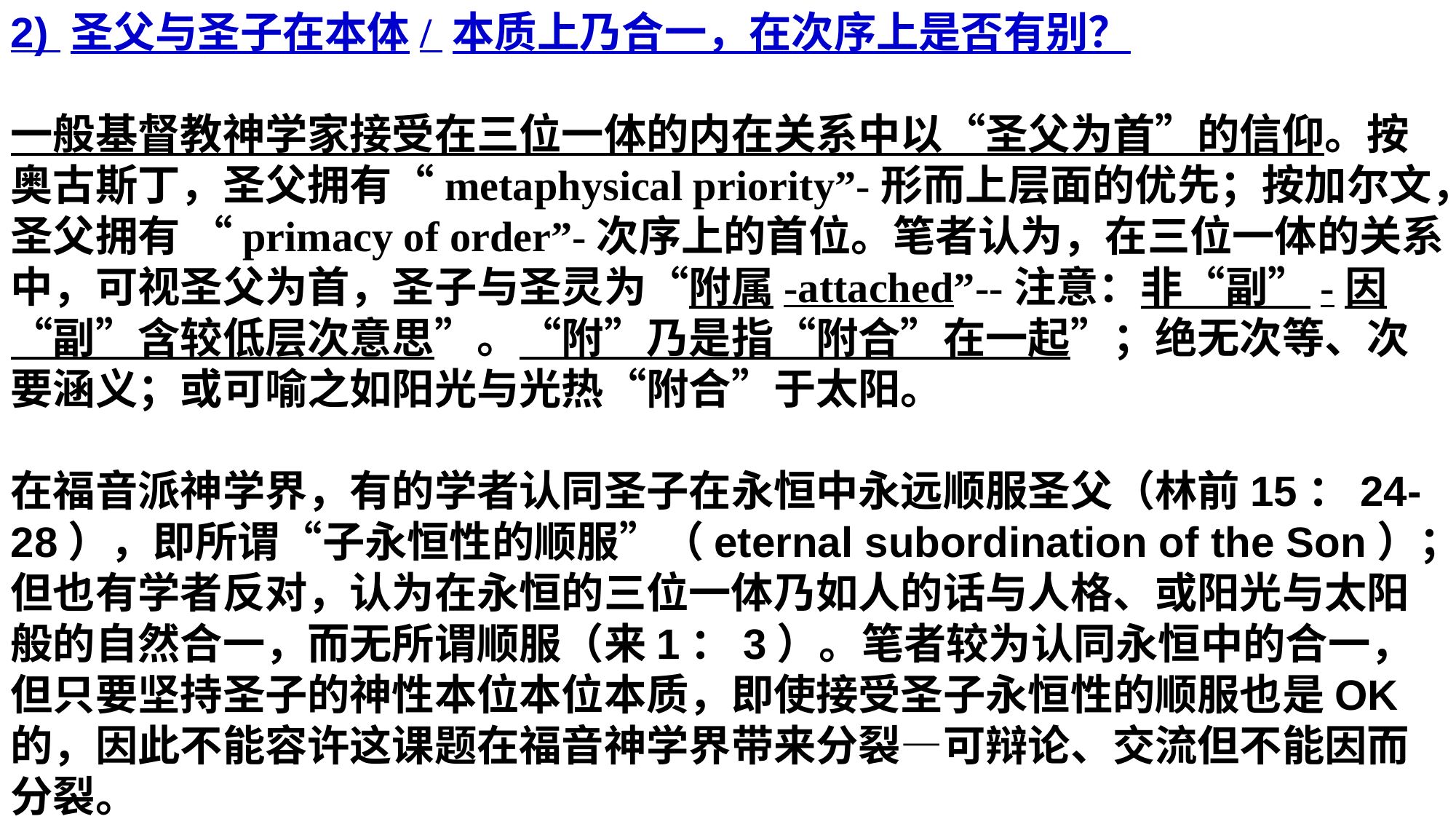

2) 圣父与圣子在本体/ 本质上乃合一，在次序上是否有别？

一般基督教神学家接受在三位一体的内在关系中以“圣父为首”的信仰。按奥古斯丁，圣父拥有“metaphysical priority”-形而上层面的优先；按加尔文，圣父拥有 “primacy of order”-次序上的首位。笔者认为，在三位一体的关系中，可视圣父为首，圣子与圣灵为“附属-attached”--注意：非“副”-因“副”含较低层次意思”。“附”乃是指“附合”在一起”；绝无次等、次要涵义；或可喻之如阳光与光热“附合”于太阳。

在福音派神学界，有的学者认同圣子在永恒中永远顺服圣父（林前15：24-28），即所谓“子永恒性的顺服”（eternal subordination of the Son）；但也有学者反对，认为在永恒的三位一体乃如人的话与人格、或阳光与太阳般的自然合一，而无所谓顺服（来1：3）。笔者较为认同永恒中的合一，但只要坚持圣子的神性本位本位本质，即使接受圣子永恒性的顺服也是OK的，因此不能容许这课题在福音神学界带来分裂—可辩论、交流但不能因而分裂。